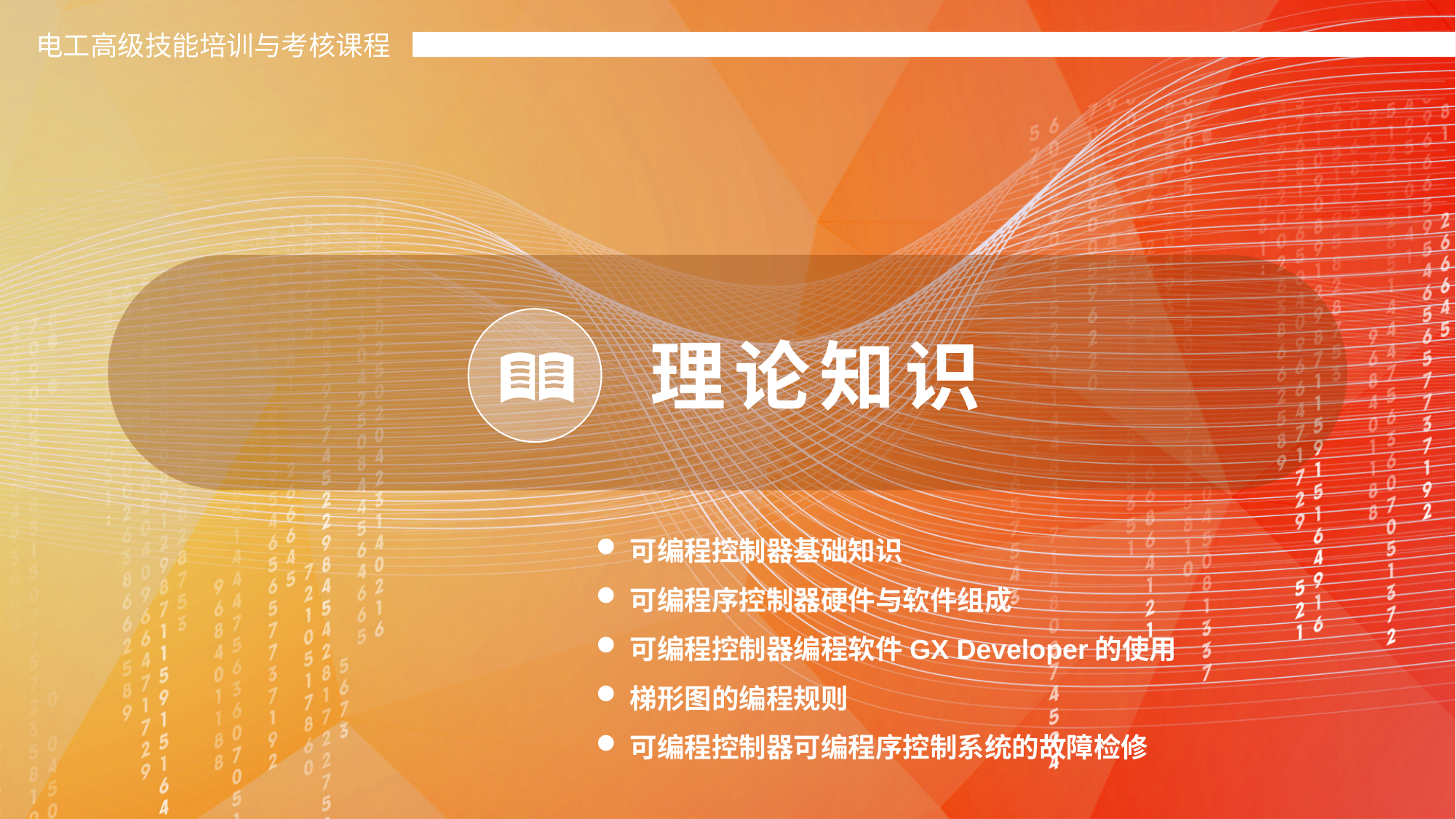

电工高级技能培训与考核课程

理论知识
可编程控制器基础知识
可编程序控制器硬件与软件组成
可编程控制器编程软件GX Developer的使用
梯形图的编程规则
可编程控制器可编程序控制系统的故障检修